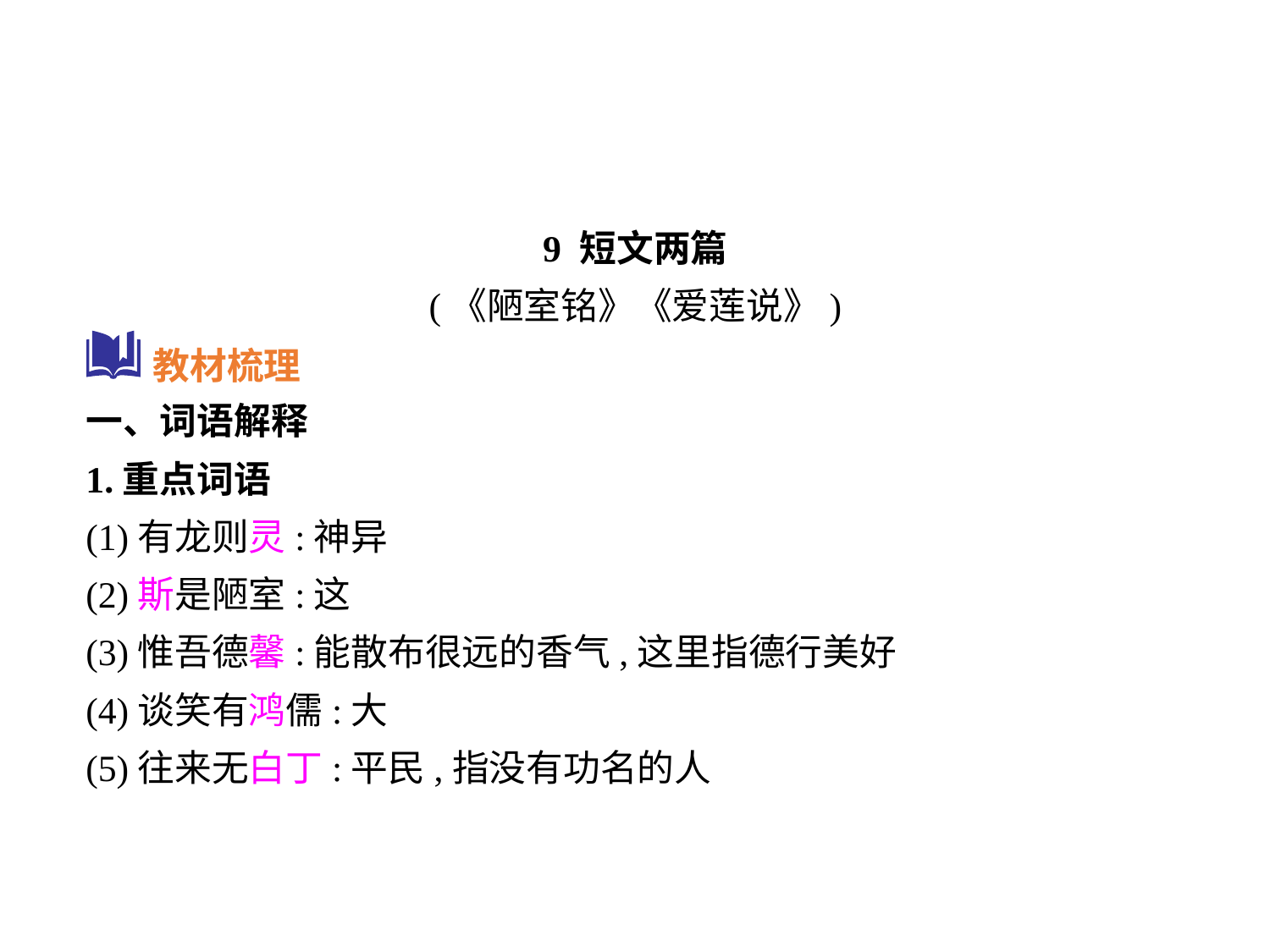

9 短文两篇
(《陋室铭》《爱莲说》)

一、词语解释
1.重点词语
(1)有龙则灵:神异
(2)斯是陋室:这
(3)惟吾德馨:能散布很远的香气,这里指德行美好
(4)谈笑有鸿儒:大
(5)往来无白丁:平民,指没有功名的人
教材梳理